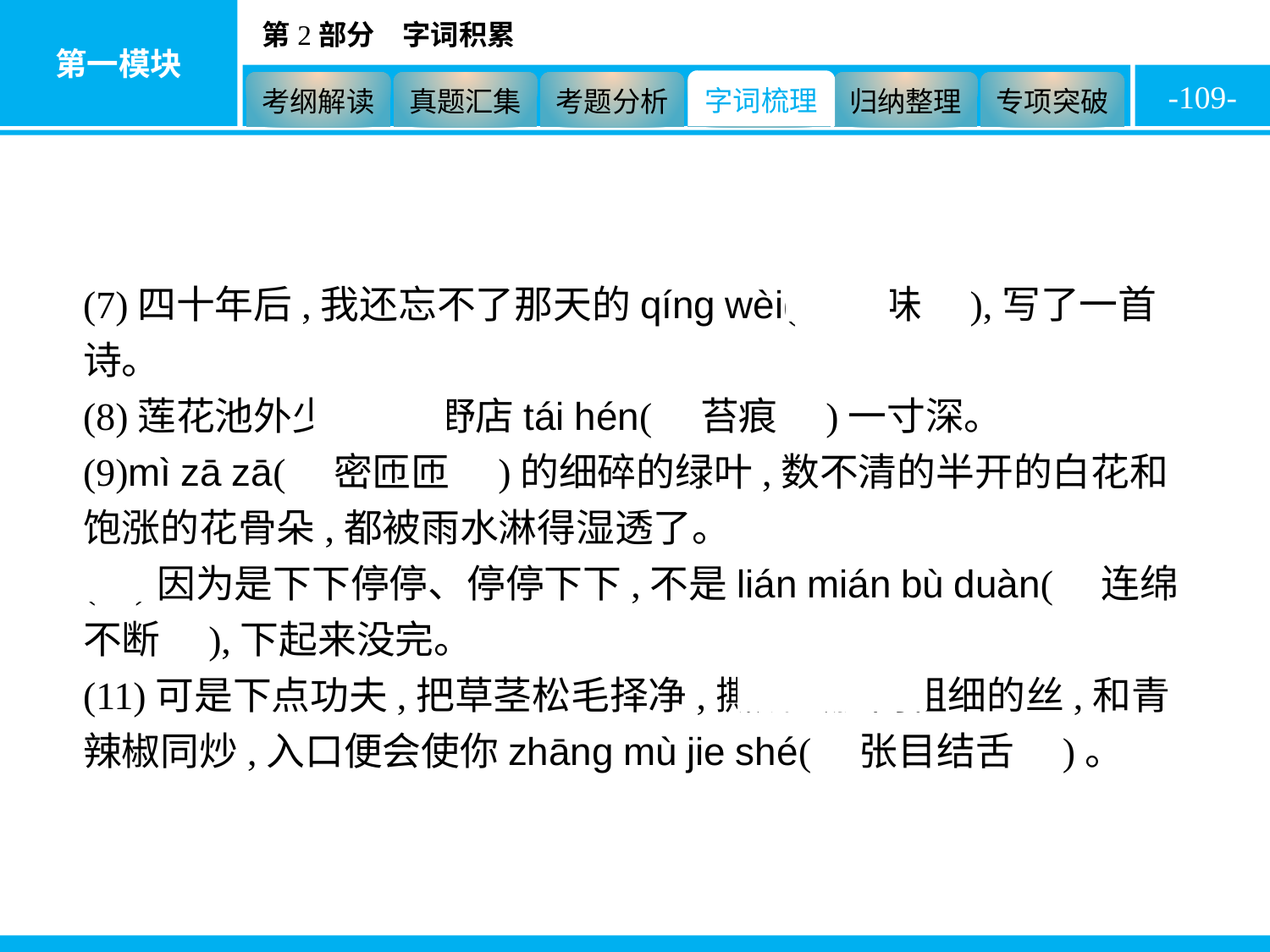

-109-
(7)四十年后,我还忘不了那天的qíng wèi(　情味　),写了一首诗。
(8)莲花池外少行人,野店tái hén(　苔痕　)一寸深。
(9)mì zā zā(　密匝匝　)的细碎的绿叶,数不清的半开的白花和饱涨的花骨朵,都被雨水淋得湿透了。
(10)因为是下下停停、停停下下,不是lián mián bù duàn(　连绵不断　),下起来没完。
(11)可是下点功夫,把草茎松毛择净,撕成蟹腿肉粗细的丝,和青辣椒同炒,入口便会使你zhāng mù jie shé(　张目结舌　)。